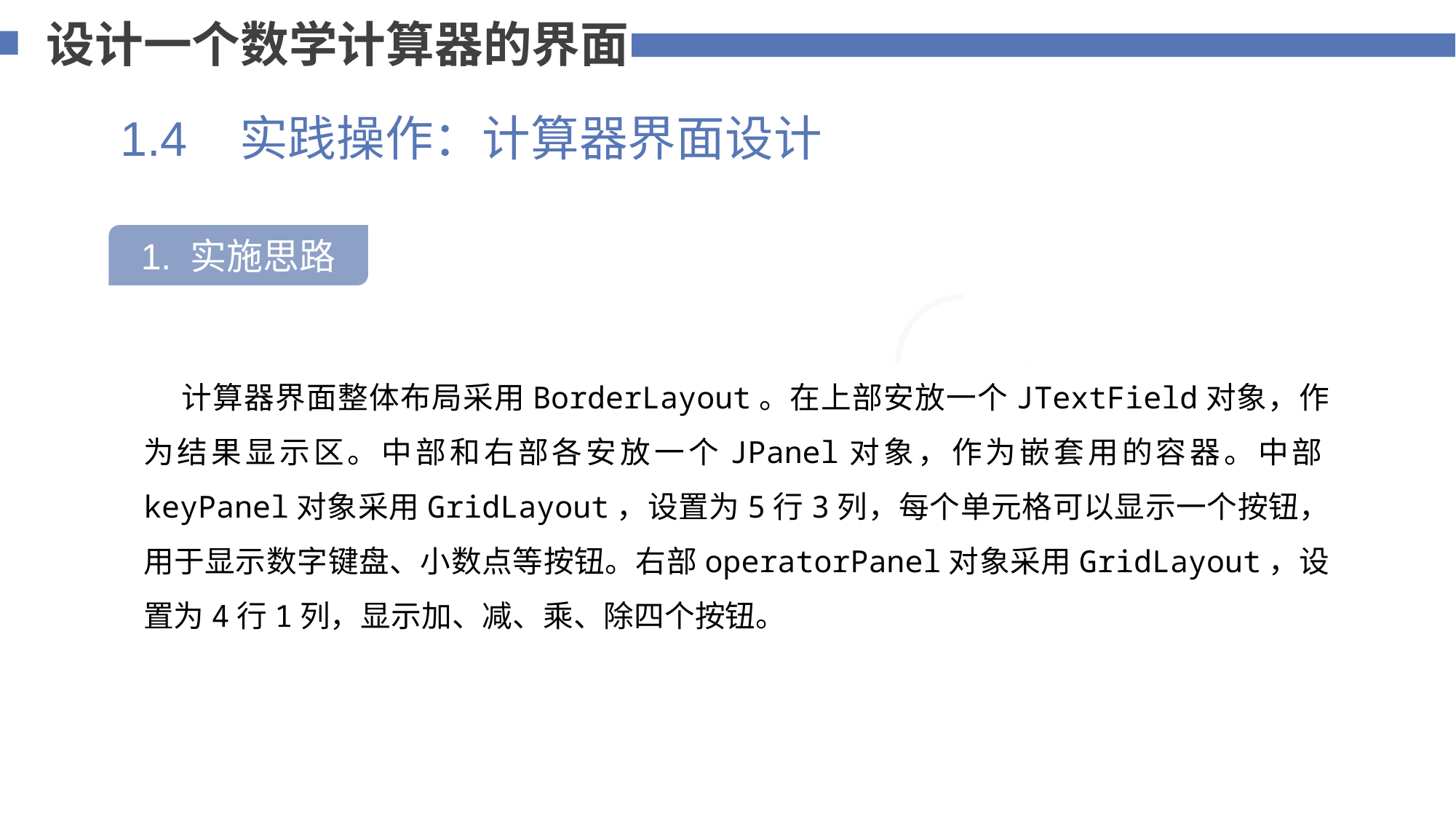

设计一个数学计算器的界面

1.4   实践操作：计算器界面设计
1. 实施思路

75%
    计算器界面整体布局采用BorderLayout。在上部安放一个JTextField对象，作为结果显示区。中部和右部各安放一个JPanel对象，作为嵌套用的容器。中部keyPanel对象采用GridLayout，设置为5行3列，每个单元格可以显示一个按钮，用于显示数字键盘、小数点等按钮。右部operatorPanel对象采用GridLayout，设置为4行1列，显示加、减、乘、除四个按钮。